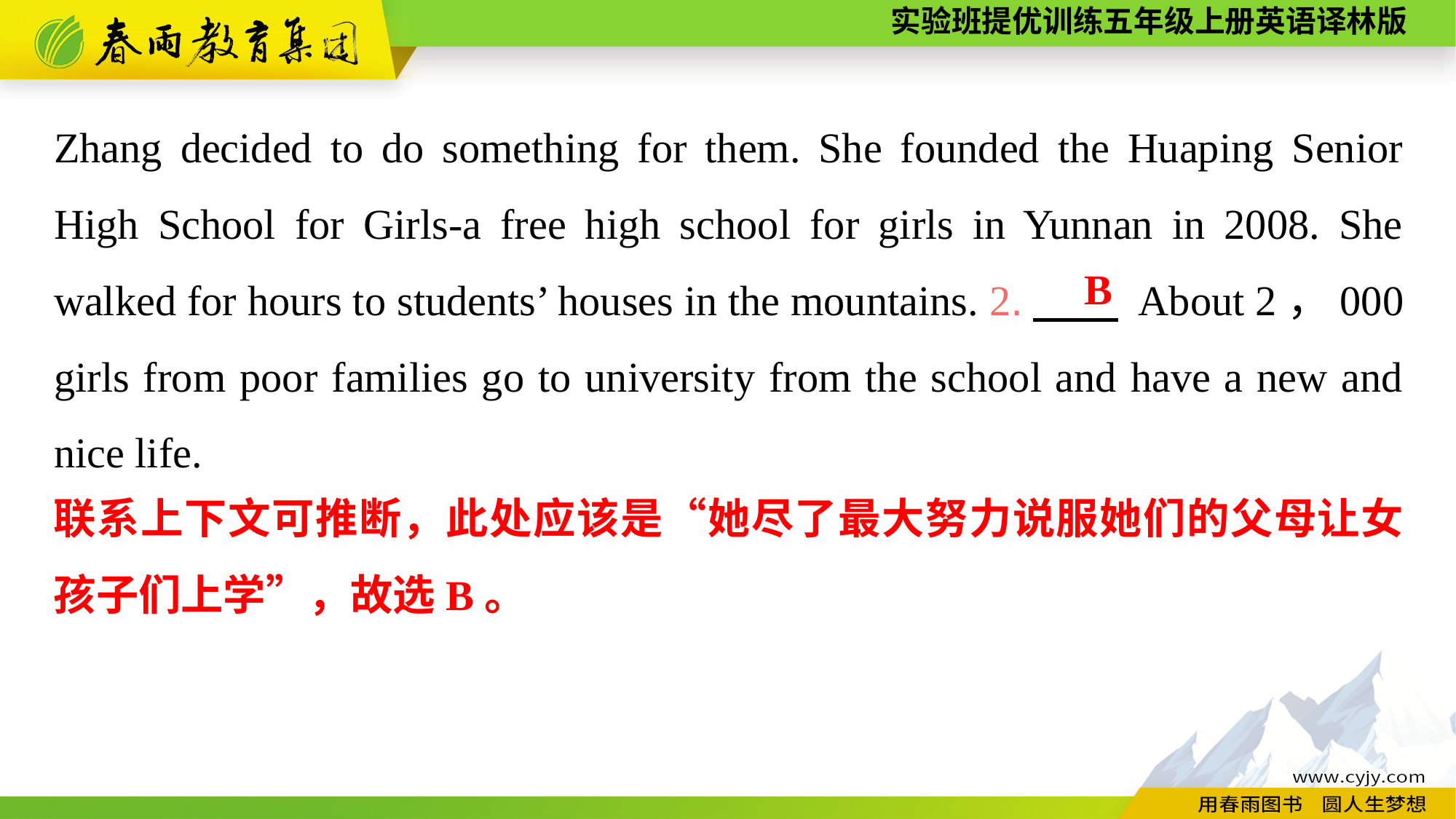

Zhang decided to do something for them. She founded the Huaping Senior High School for Girls-a free high school for girls in Yunnan in 2008. She walked for hours to students’ houses in the mountains. 2.　　 About 2，000 girls from poor families go to university from the school and have a new and nice life.
B
联系上下文可推断，此处应该是“她尽了最大努力说服她们的父母让女孩子们上学”，故选B。